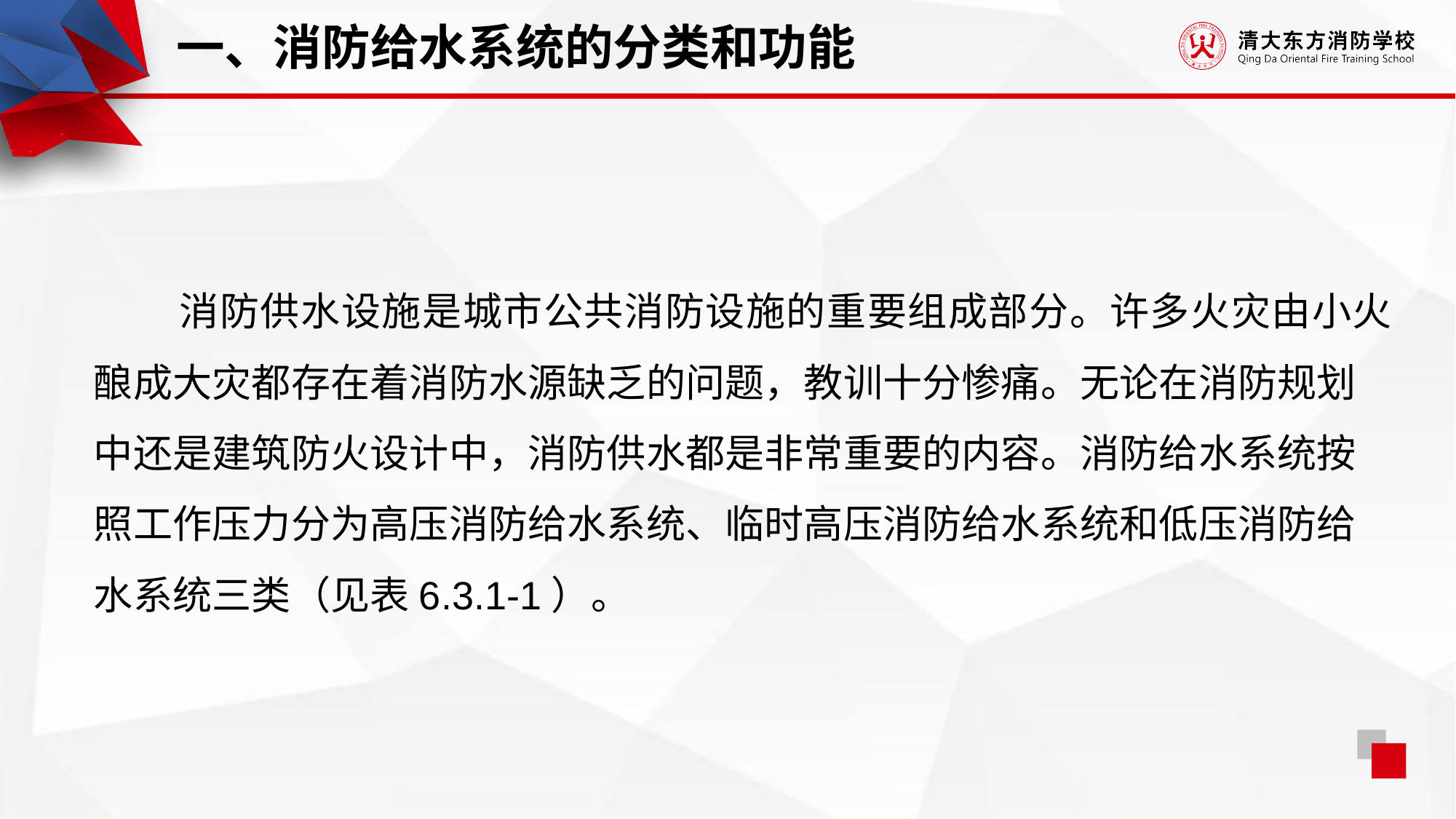

一、消防给水系统的分类和功能

消防供水设施是城市公共消防设施的重要组成部分。许多火灾由小火酿成大灾都存在着消防水源缺乏的问题，教训十分惨痛。无论在消防规划中还是建筑防火设计中，消防供水都是非常重要的内容。消防给水系统按照工作压力分为高压消防给水系统、临时高压消防给水系统和低压消防给水系统三类（见表6.3.1-1）。